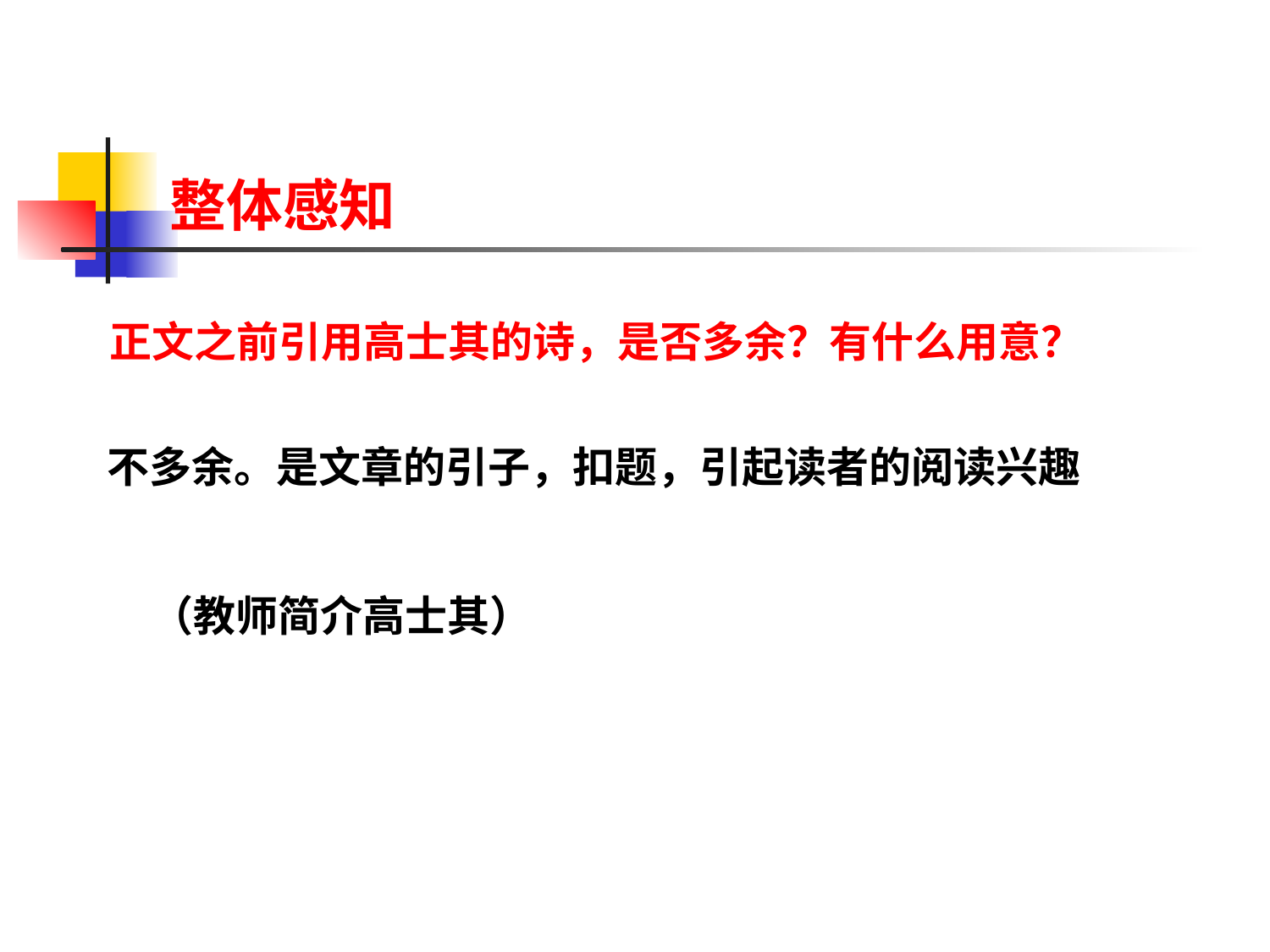

整体感知
正文之前引用高士其的诗，是否多余？有什么用意？
不多余。是文章的引子，扣题，引起读者的阅读兴趣
（教师简介高士其）